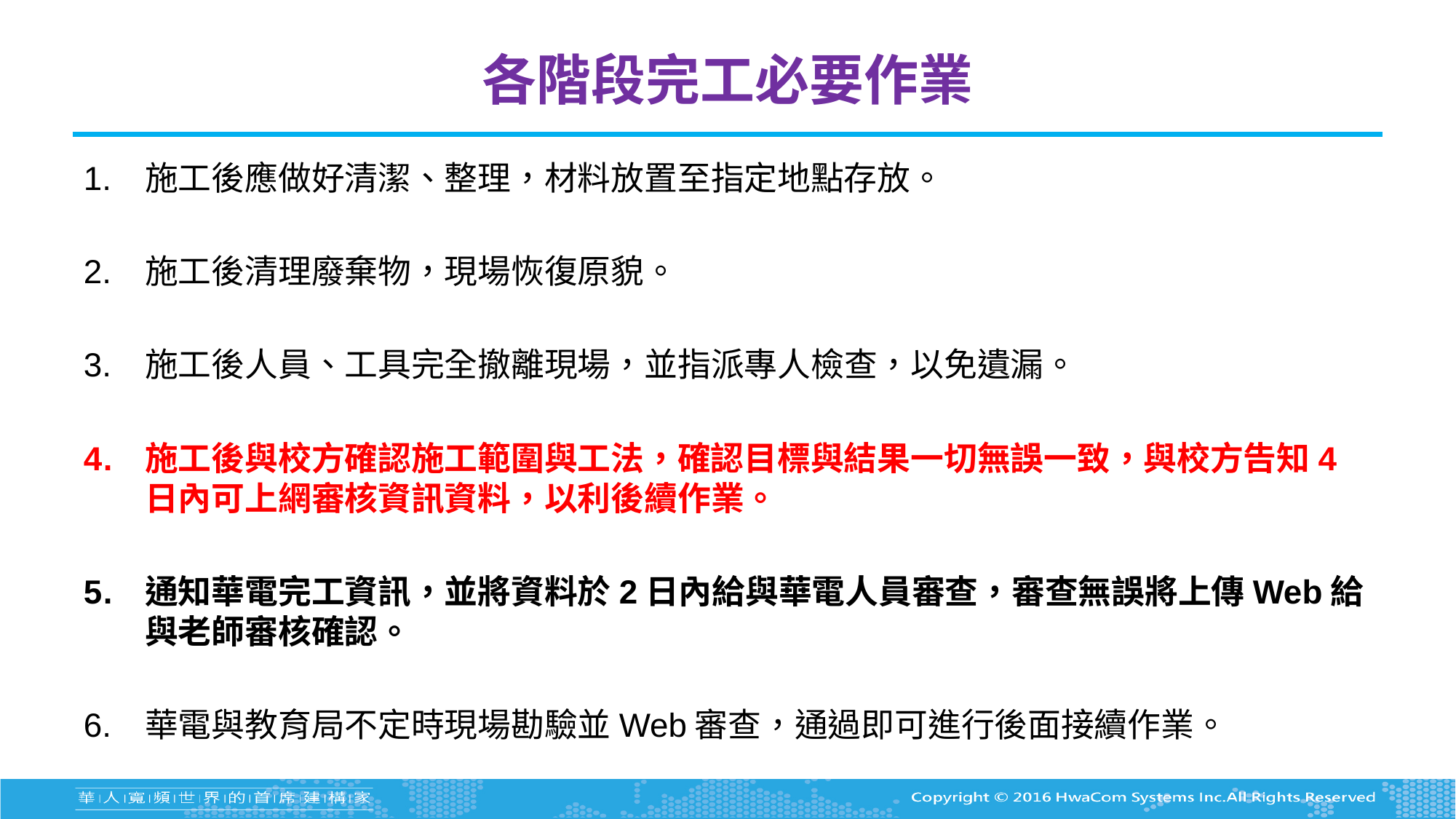

# 各階段完工必要作業
施工後應做好清潔、整理，材料放置至指定地點存放。

施工後清理廢棄物，現場恢復原貌。

施工後人員、工具完全撤離現場，並指派專人檢查，以免遺漏。

施工後與校方確認施工範圍與工法，確認目標與結果一切無誤一致，與校方告知4日內可上網審核資訊資料，以利後續作業。

通知華電完工資訊，並將資料於2日內給與華電人員審查，審查無誤將上傳Web給與老師審核確認。

華電與教育局不定時現場勘驗並Web審查，通過即可進行後面接續作業。